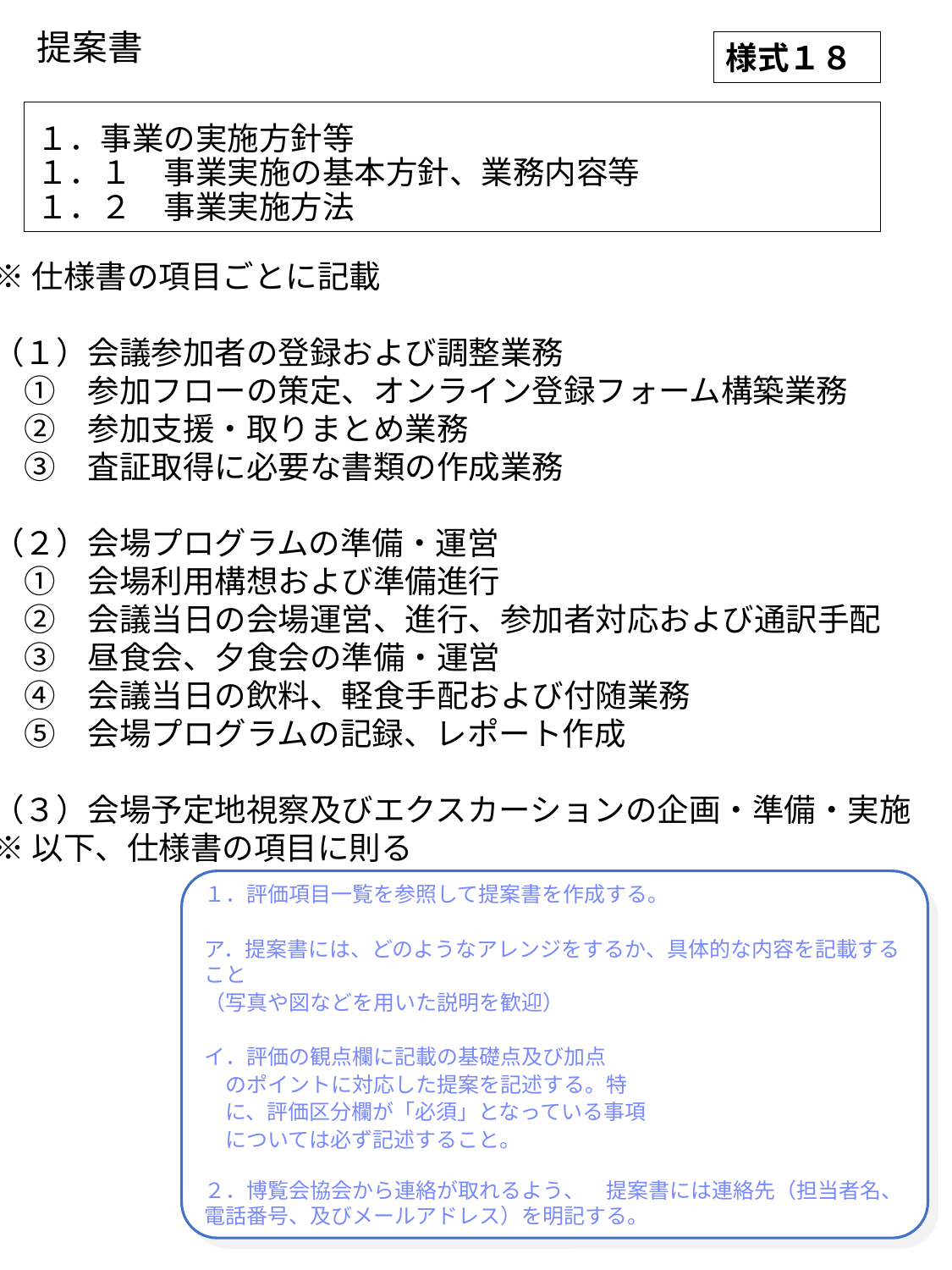

提案書
様式１８
１．事業の実施方針等
１．１　事業実施の基本方針、業務内容等
１．２　事業実施方法
※仕様書の項目ごとに記載

（１）会議参加者の登録および調整業務
　①　参加フローの策定、オンライン登録フォーム構築業務
　②　参加支援・取りまとめ業務
　③　査証取得に必要な書類の作成業務

（２）会場プログラムの準備・運営
　①　会場利用構想および準備進行
　②　会議当日の会場運営、進行、参加者対応および通訳手配
　③　昼食会、夕食会の準備・運営
　④　会議当日の飲料、軽食手配および付随業務
　⑤　会場プログラムの記録、レポート作成

（３）会場予定地視察及びエクスカーションの企画・準備・実施
※以下、仕様書の項目に則る

１．評価項目一覧を参照して提案書を作成する。

ア．提案書には、どのようなアレンジをするか、具体的な内容を記載すること
（写真や図などを用いた説明を歓迎）

イ．評価の観点欄に記載の基礎点及び加点
　のポイントに対応した提案を記述する。特
　に、評価区分欄が「必須」となっている事項
　については必ず記述すること。
２．博覧会協会から連絡が取れるよう、　提案書には連絡先（担当者名、電話番号、及びメールアドレス）を明記する。